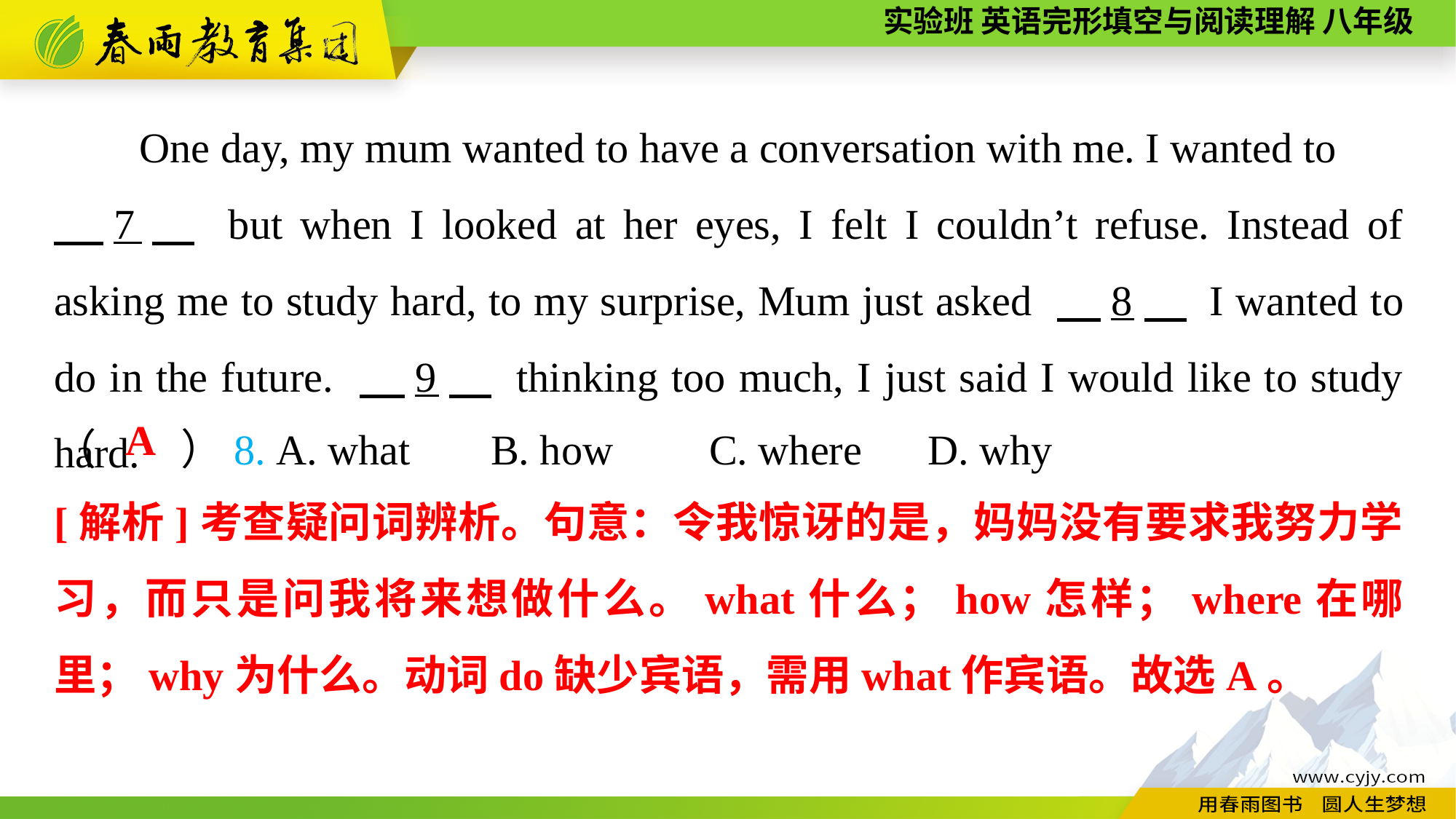

One day, my mum wanted to have a conversation with me. I wanted to
　7　 but when I looked at her eyes, I felt I couldn’t refuse. Instead of asking me to study hard, to my surprise, Mum just asked 　8　 I wanted to do in the future. 　9　 thinking too much, I just said I would like to study hard.
（　　）8. A. what	B. how	C. where	D. why
A
[解析]考查疑问词辨析。句意：令我惊讶的是，妈妈没有要求我努力学习，而只是问我将来想做什么。what什么；how怎样；where在哪里；why为什么。动词do缺少宾语，需用what作宾语。故选A。